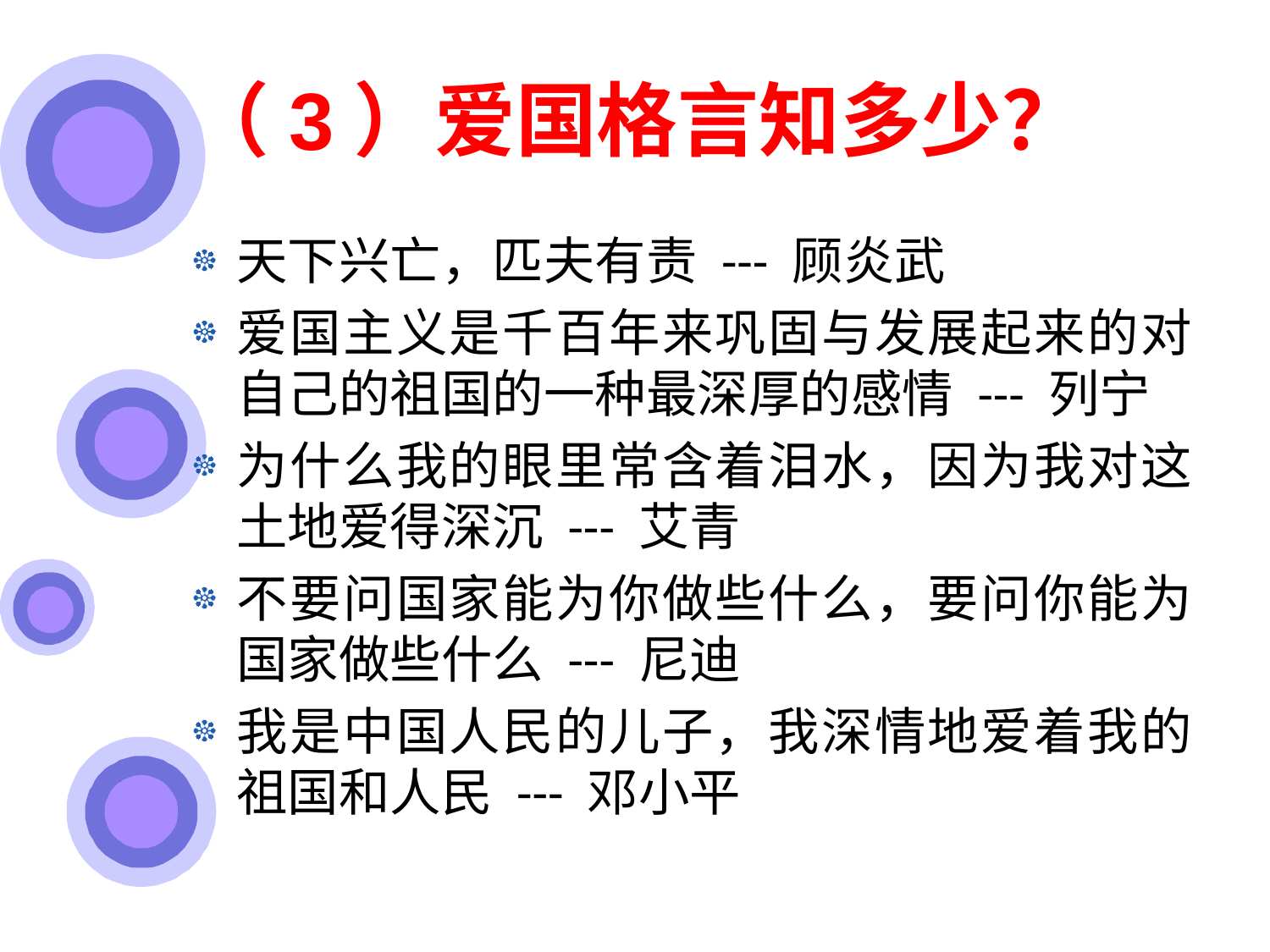

# （3）爱国格言知多少？
天下兴亡，匹夫有责 --- 顾炎武
爱国主义是千百年来巩固与发展起来的对自己的祖国的一种最深厚的感情 --- 列宁
为什么我的眼里常含着泪水，因为我对这土地爱得深沉 --- 艾青
不要问国家能为你做些什么，要问你能为国家做些什么 --- 尼迪
我是中国人民的儿子，我深情地爱着我的祖国和人民 --- 邓小平